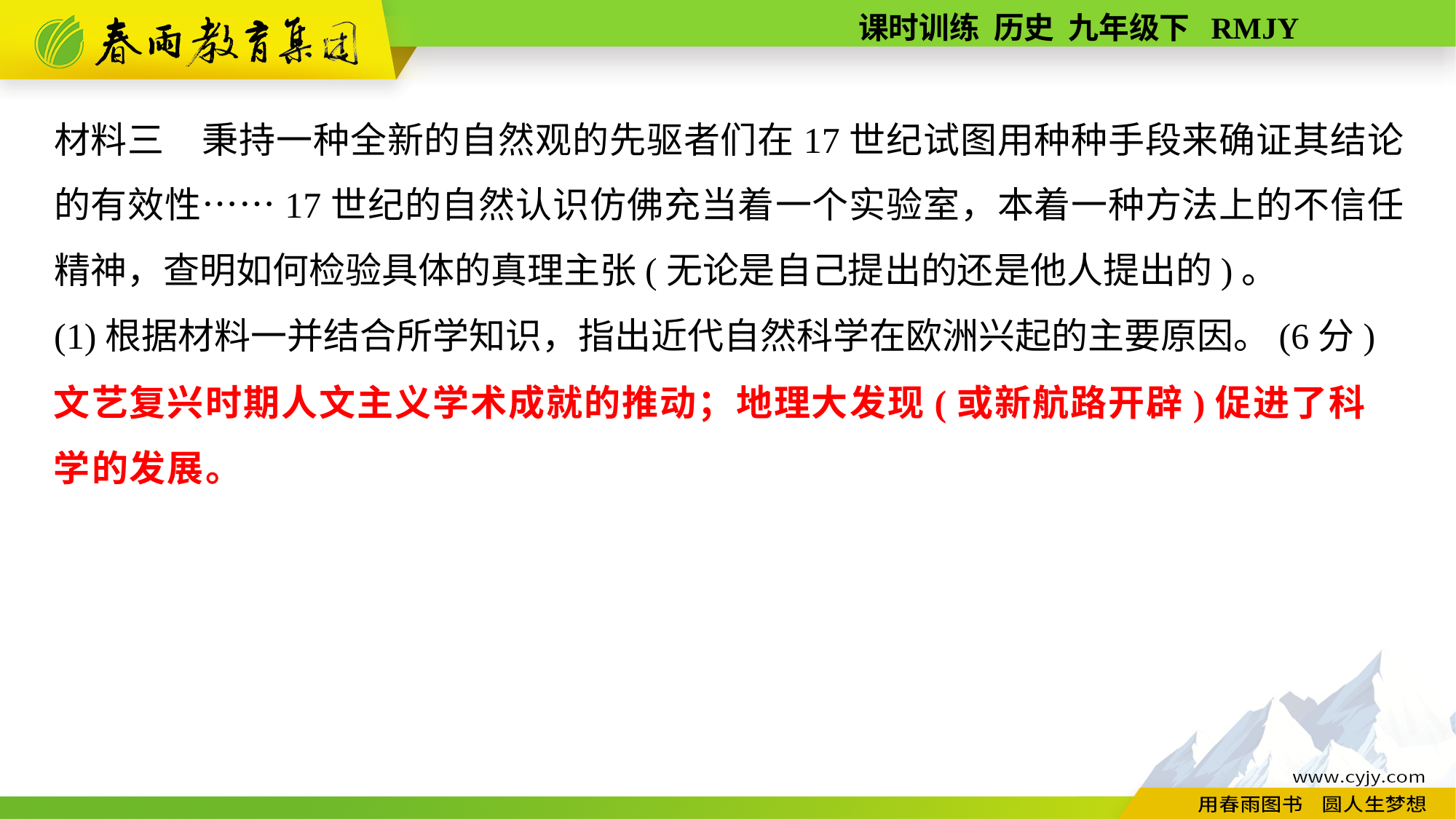

材料三　秉持一种全新的自然观的先驱者们在17世纪试图用种种手段来确证其结论的有效性……17世纪的自然认识仿佛充当着一个实验室，本着一种方法上的不信任精神，查明如何检验具体的真理主张(无论是自己提出的还是他人提出的)。
(1)根据材料一并结合所学知识，指出近代自然科学在欧洲兴起的主要原因。(6分)
文艺复兴时期人文主义学术成就的推动；地理大发现(或新航路开辟)促进了科学的发展。